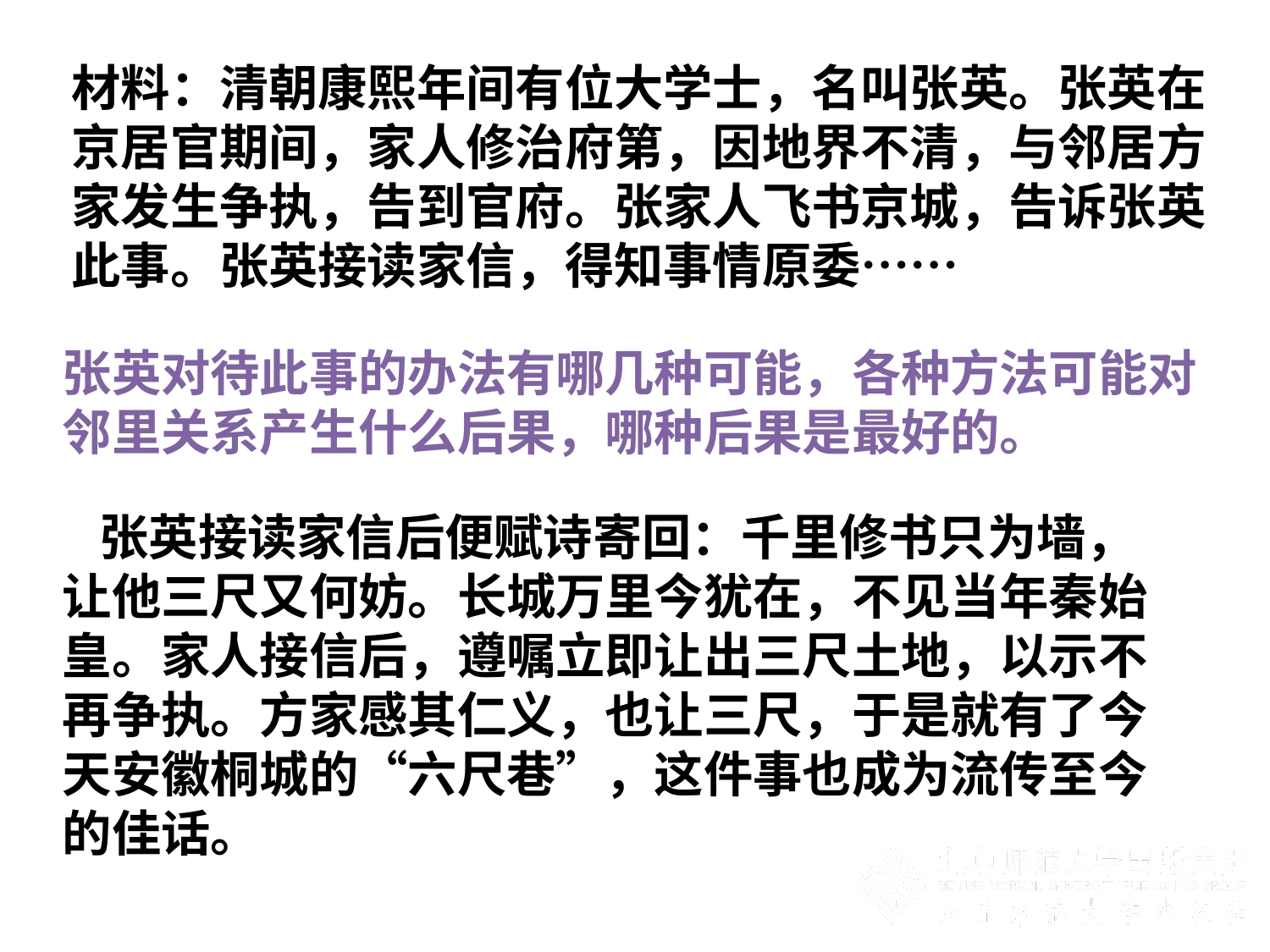

材料：清朝康熙年间有位大学士，名叫张英。张英在京居官期间，家人修治府第，因地界不清，与邻居方家发生争执，告到官府。张家人飞书京城，告诉张英此事。张英接读家信，得知事情原委……
张英对待此事的办法有哪几种可能，各种方法可能对邻里关系产生什么后果，哪种后果是最好的。
张英接读家信后便赋诗寄回：千里修书只为墙，让他三尺又何妨。长城万里今犹在，不见当年秦始皇。家人接信后，遵嘱立即让出三尺土地，以示不再争执。方家感其仁义，也让三尺，于是就有了今天安徽桐城的“六尺巷”，这件事也成为流传至今的佳话。